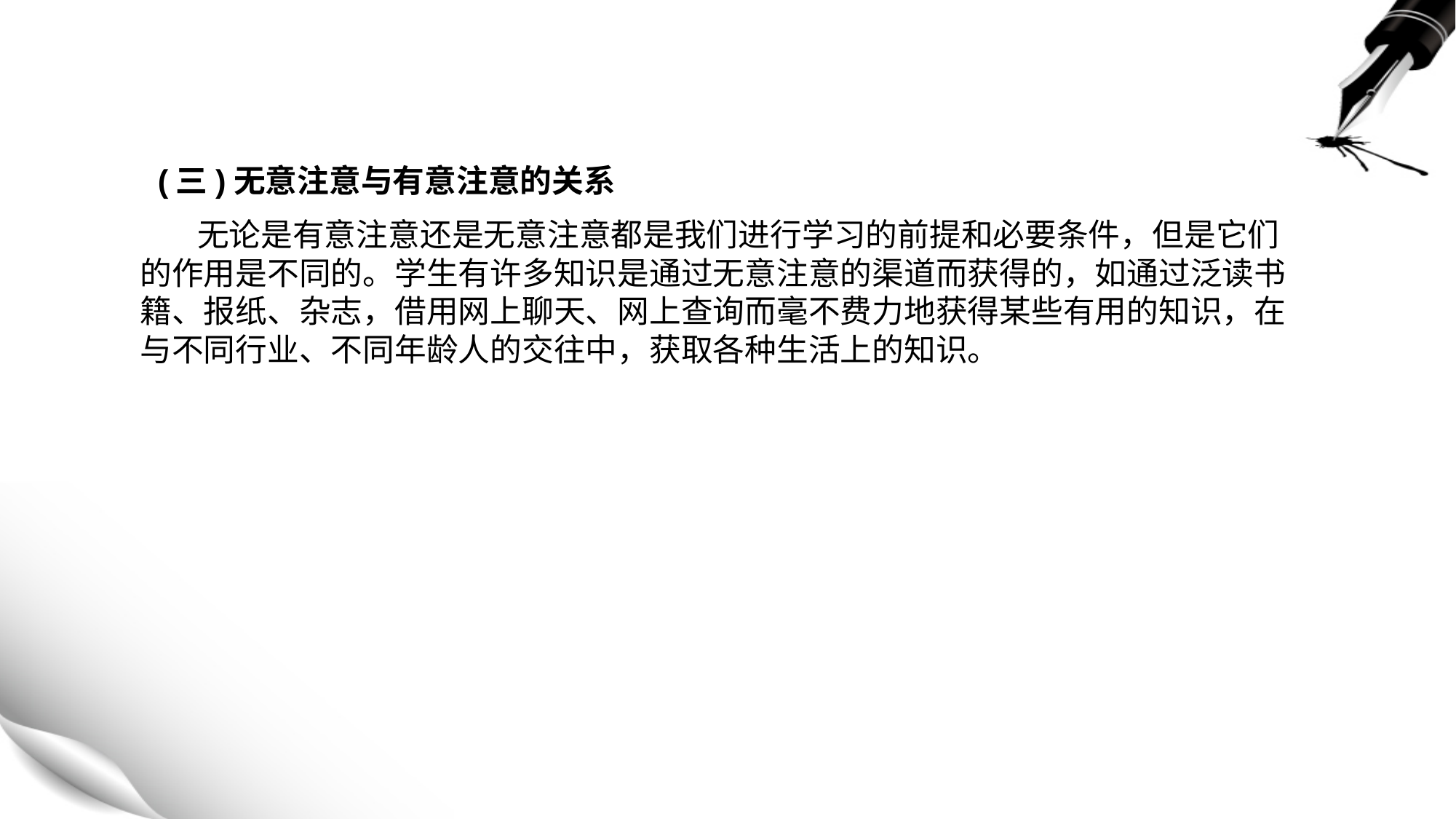

(三)无意注意与有意注意的关系
       无论是有意注意还是无意注意都是我们进行学习的前提和必要条件，但是它们的作用是不同的。学生有许多知识是通过无意注意的渠道而获得的，如通过泛读书籍、报纸、杂志，借用网上聊天、网上查询而毫不费力地获得某些有用的知识，在与不同行业、不同年龄人的交往中，获取各种生活上的知识。